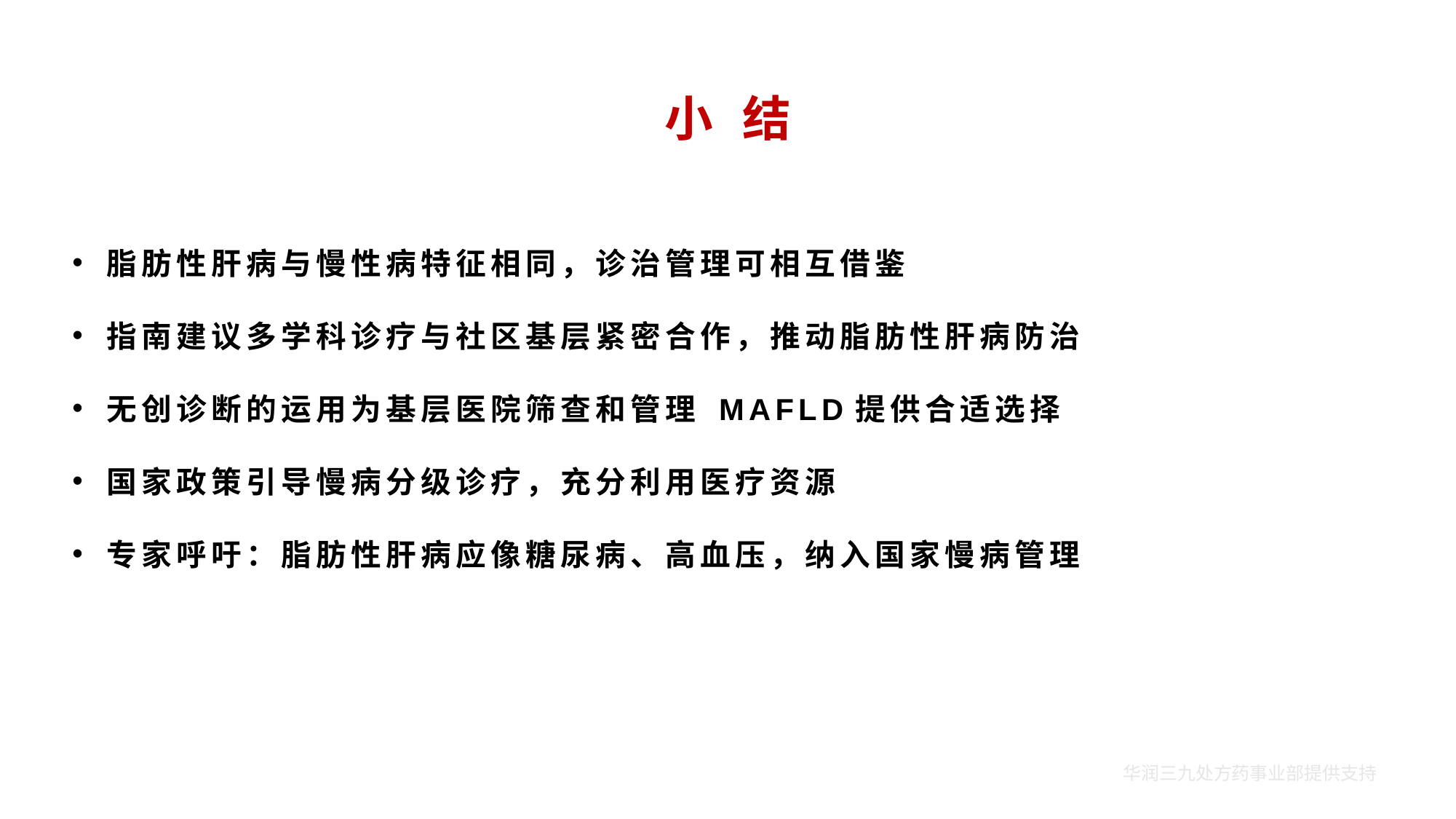

小 结
脂肪性肝病与慢性病特征相同，诊治管理可相互借鉴
指南建议多学科诊疗与社区基层紧密合作，推动脂肪性肝病防治
无创诊断的运用为基层医院筛查和管理 MAFLD提供合适选择
国家政策引导慢病分级诊疗，充分利用医疗资源
专家呼吁：脂肪性肝病应像糖尿病、高血压，纳入国家慢病管理